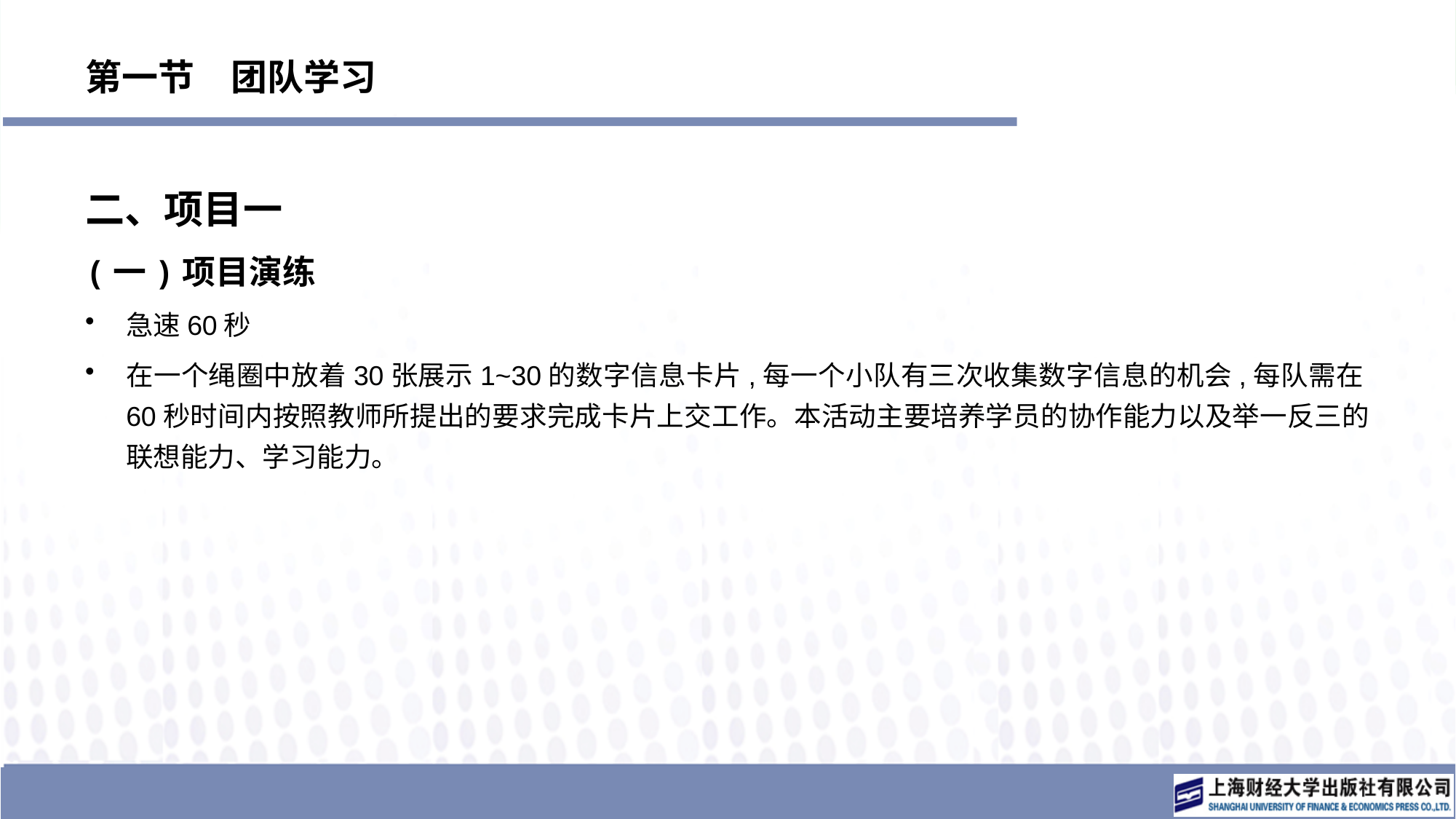

# 第一节　团队学习
二、项目一
(一)项目演练
急速60秒
在一个绳圈中放着30张展示1~30的数字信息卡片,每一个小队有三次收集数字信息的机会,每队需在60秒时间内按照教师所提出的要求完成卡片上交工作。本活动主要培养学员的协作能力以及举一反三的联想能力、学习能力。